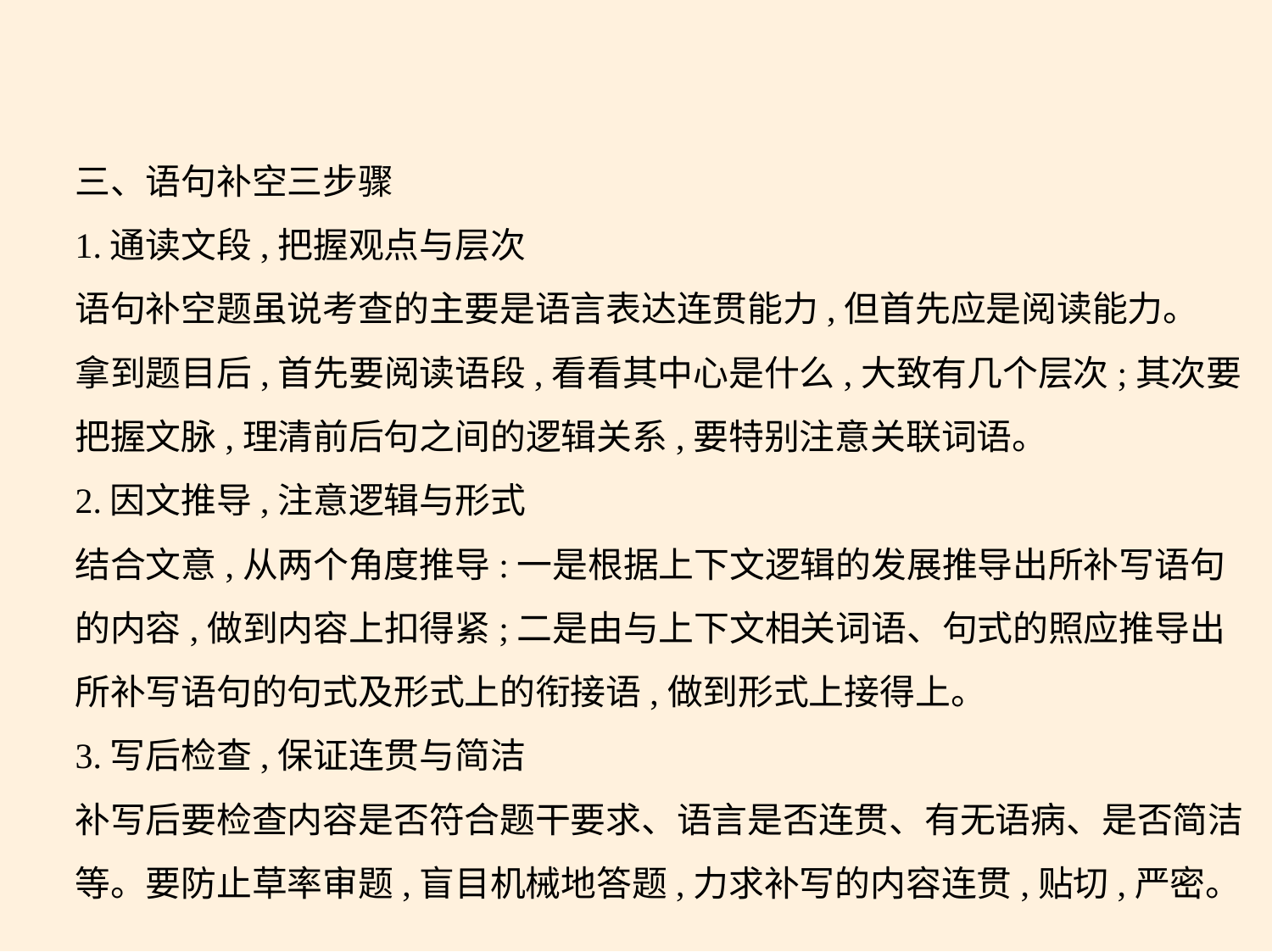

三、语句补空三步骤
1.通读文段,把握观点与层次
语句补空题虽说考查的主要是语言表达连贯能力,但首先应是阅读能力。
拿到题目后,首先要阅读语段,看看其中心是什么,大致有几个层次;其次要
把握文脉,理清前后句之间的逻辑关系,要特别注意关联词语。
2.因文推导,注意逻辑与形式
结合文意,从两个角度推导:一是根据上下文逻辑的发展推导出所补写语句
的内容,做到内容上扣得紧;二是由与上下文相关词语、句式的照应推导出
所补写语句的句式及形式上的衔接语,做到形式上接得上。
3.写后检查,保证连贯与简洁
补写后要检查内容是否符合题干要求、语言是否连贯、有无语病、是否简洁等。要防止草率审题,盲目机械地答题,力求补写的内容连贯,贴切,严密。